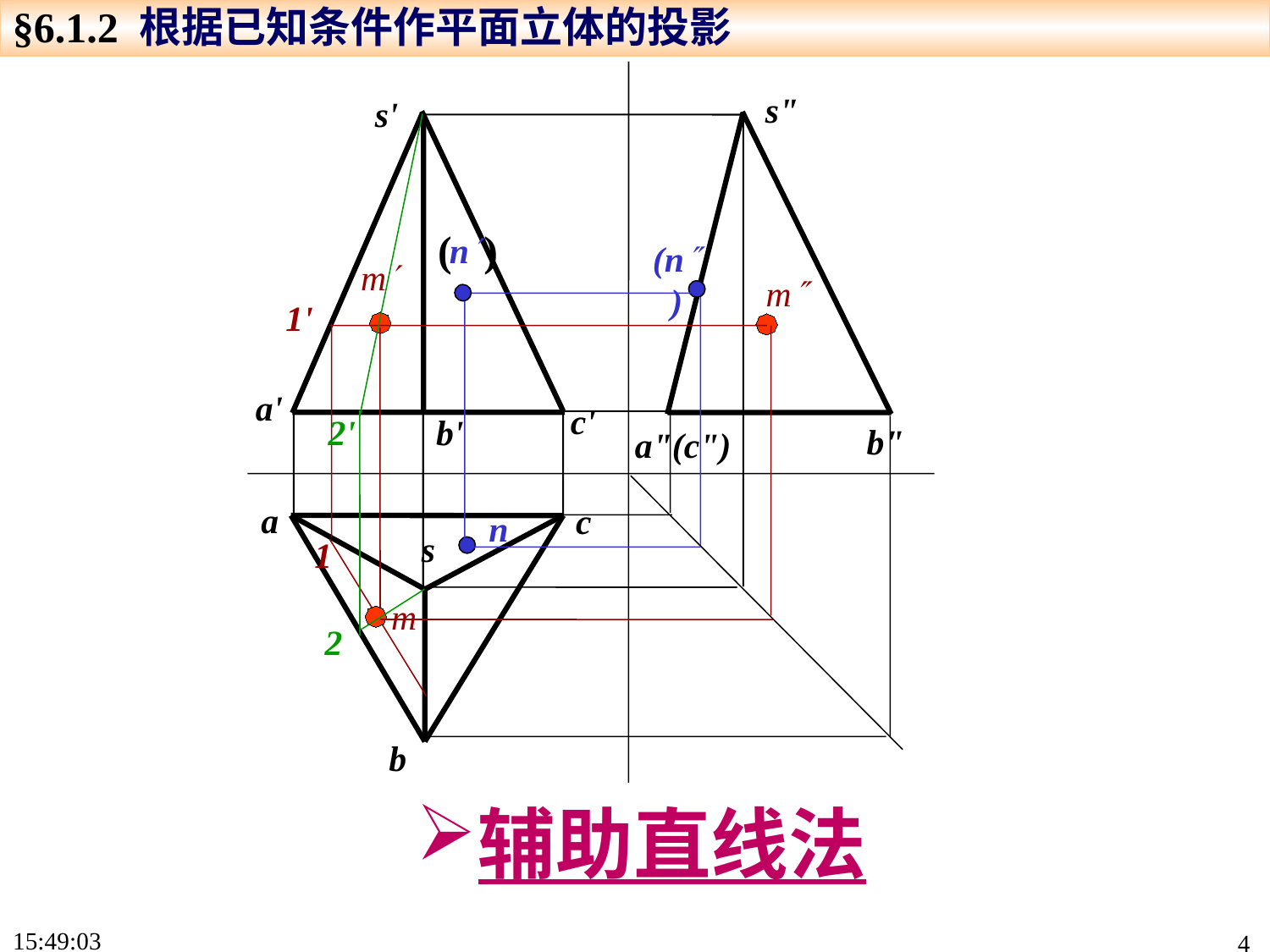

§6.1.2 根据已知条件作平面立体的投影

s"

b"
a"(c")
s'

a'
c'
b'

2'

(   )
n′

(n″)

m′

m″

1'

1

m

2
a
c

b

n

s

辅助直线法
15:49:03
4